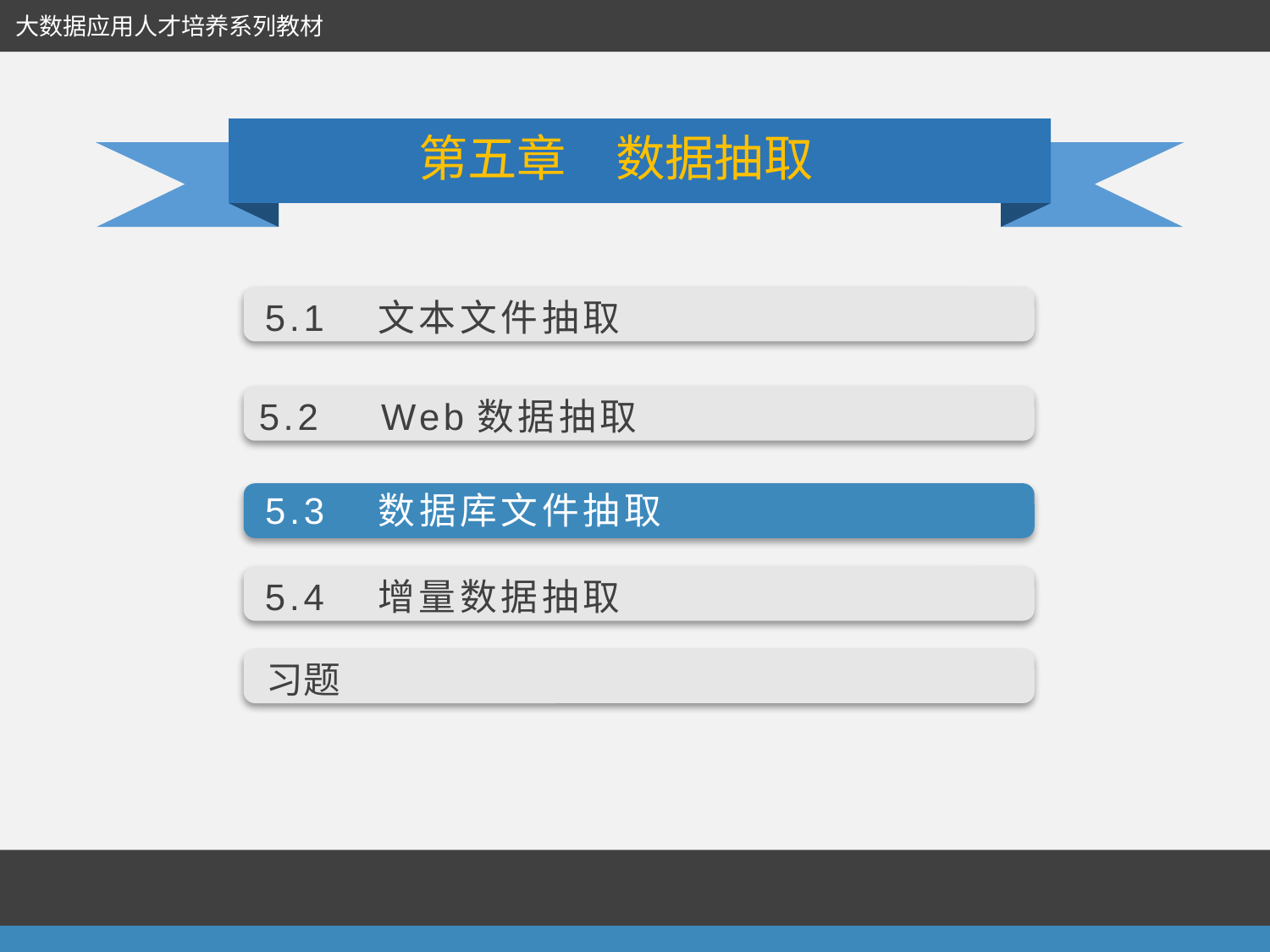

大数据应用人才培养系列教材

第五章　数据抽取

5.1　文本文件抽取

5.2　Web数据抽取
5.3　数据库文件抽取

5.4　增量数据抽取

习题